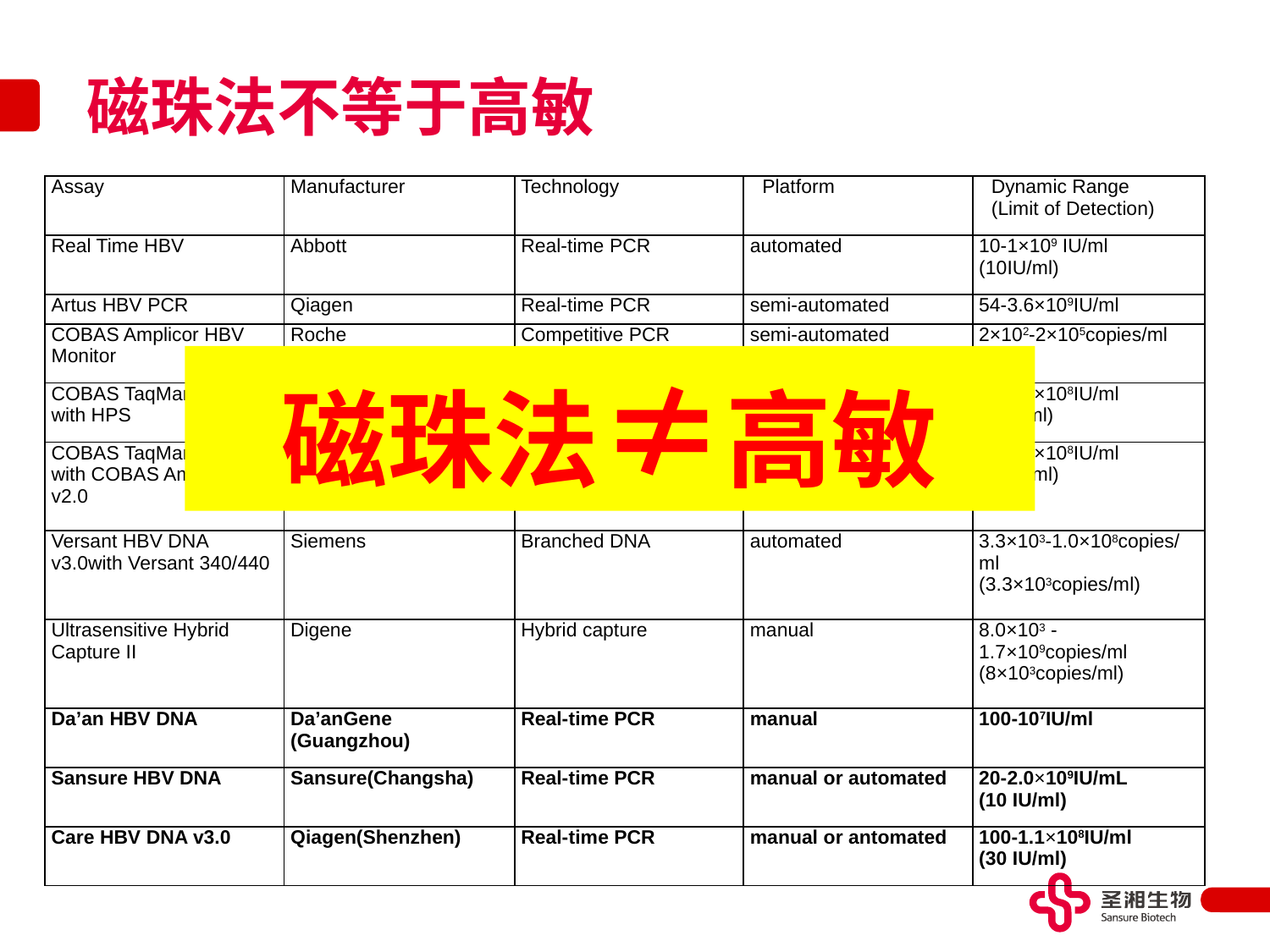

# 磁珠法不等于高敏
| Assay | Manufacturer | Technology | Platform | Dynamic Range (Limit of Detection) |
| --- | --- | --- | --- | --- |
| Real Time HBV | Abbott | Real-time PCR | automated | 10-1×109 IU/ml (10IU/ml) |
| Artus HBV PCR | Qiagen | Real-time PCR | semi-automated | 54-3.6×109IU/ml |
| COBAS Amplicor HBV Monitor | Roche | Competitive PCR | semi-automated | 2×102-2×105copies/ml |
| COBAS TaqMan HBV with HPS | Roche | Real-time PCR | semi-automated | 29-1.1×108IU/ml (6 IU/ml) |
| COBAS TaqMan HBV with COBAS Ampliprep, v2.0 | Roche | Real-time PCR | automated | 20-1.1×108IU/ml (20IU/ml) |
| Versant HBV DNA v3.0with Versant 340/440 | Siemens | Branched DNA | automated | 3.3×103-1.0×108copies/ml (3.3×103copies/ml) |
| Ultrasensitive Hybrid Capture II | Digene | Hybrid capture | manual | 8.0×103 -1.7×109copies/ml (8×103copies/ml) |
| Da’an HBV DNA | Da’anGene (Guangzhou) | Real-time PCR | manual | 100-107IU/ml |
| Sansure HBV DNA | Sansure(Changsha) | Real-time PCR | manual or automated | 20-2.0×109IU/mL (10 IU/ml) |
| Care HBV DNA v3.0 | Qiagen(Shenzhen) | Real-time PCR | manual or antomated | 100-1.1×108IU/ml (30 IU/ml) |
磁珠法≠高敏